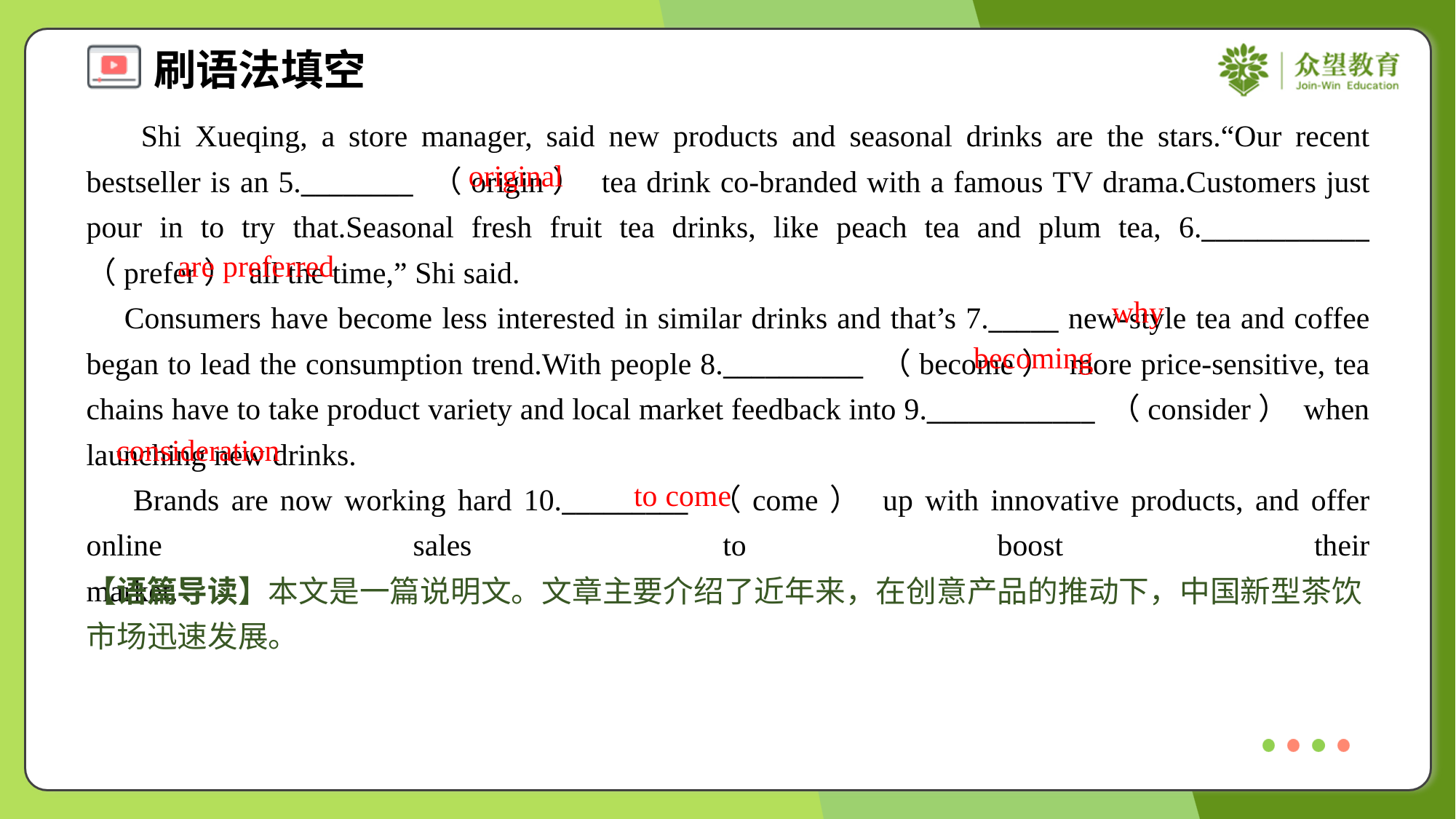

Shi Xueqing, a store manager, said new products and seasonal drinks are the stars.“Our recent bestseller is an 5.________ （origin） tea drink co-branded with a famous TV drama.Customers just pour in to try that.Seasonal fresh fruit tea drinks, like peach tea and plum tea, 6.____________ （prefer） all the time,” Shi said.
    Consumers have become less interested in similar drinks and that’s 7._____ new-style tea and coffee began to lead the consumption trend.With people 8.__________ （become） more price-sensitive, tea chains have to take product variety and local market feedback into 9.____________ （consider） when launching new drinks.
    Brands are now working hard 10._________ （come） up with innovative products, and offer online sales to boost their market.#1.5
original
are preferred
why
becoming
consideration
to come
【语篇导读】本文是一篇说明文。文章主要介绍了近年来，在创意产品的推动下，中国新型茶饮市场迅速发展。